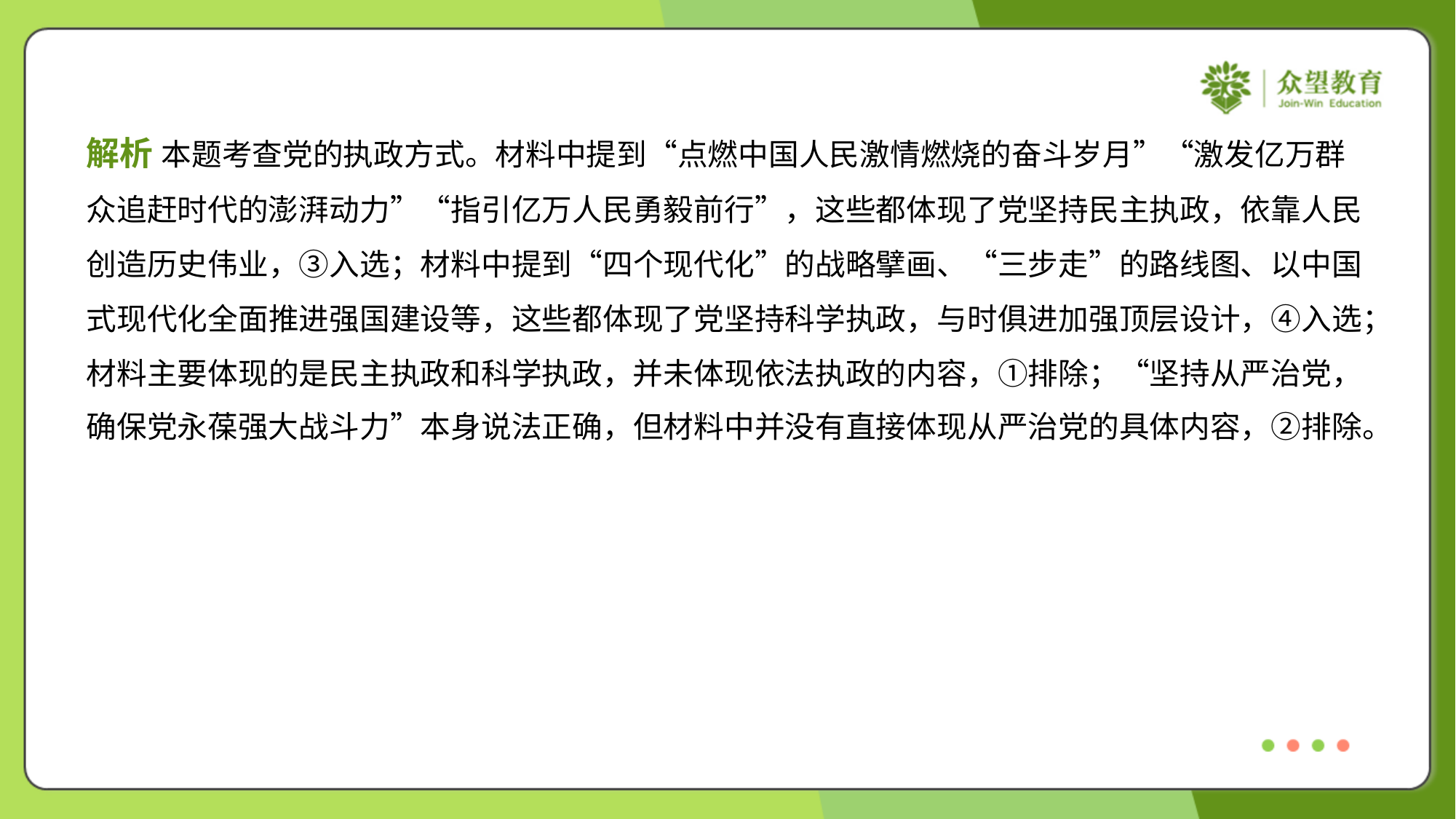

解析 本题考查党的执政方式。材料中提到“点燃中国人民激情燃烧的奋斗岁月”“激发亿万群
众追赶时代的澎湃动力”“指引亿万人民勇毅前行”，这些都体现了党坚持民主执政，依靠人民
创造历史伟业，③入选；材料中提到“四个现代化”的战略擘画、“三步走”的路线图、以中国
式现代化全面推进强国建设等，这些都体现了党坚持科学执政，与时俱进加强顶层设计，④入选；
材料主要体现的是民主执政和科学执政，并未体现依法执政的内容，①排除；“坚持从严治党，
确保党永葆强大战斗力”本身说法正确，但材料中并没有直接体现从严治党的具体内容，②排除。